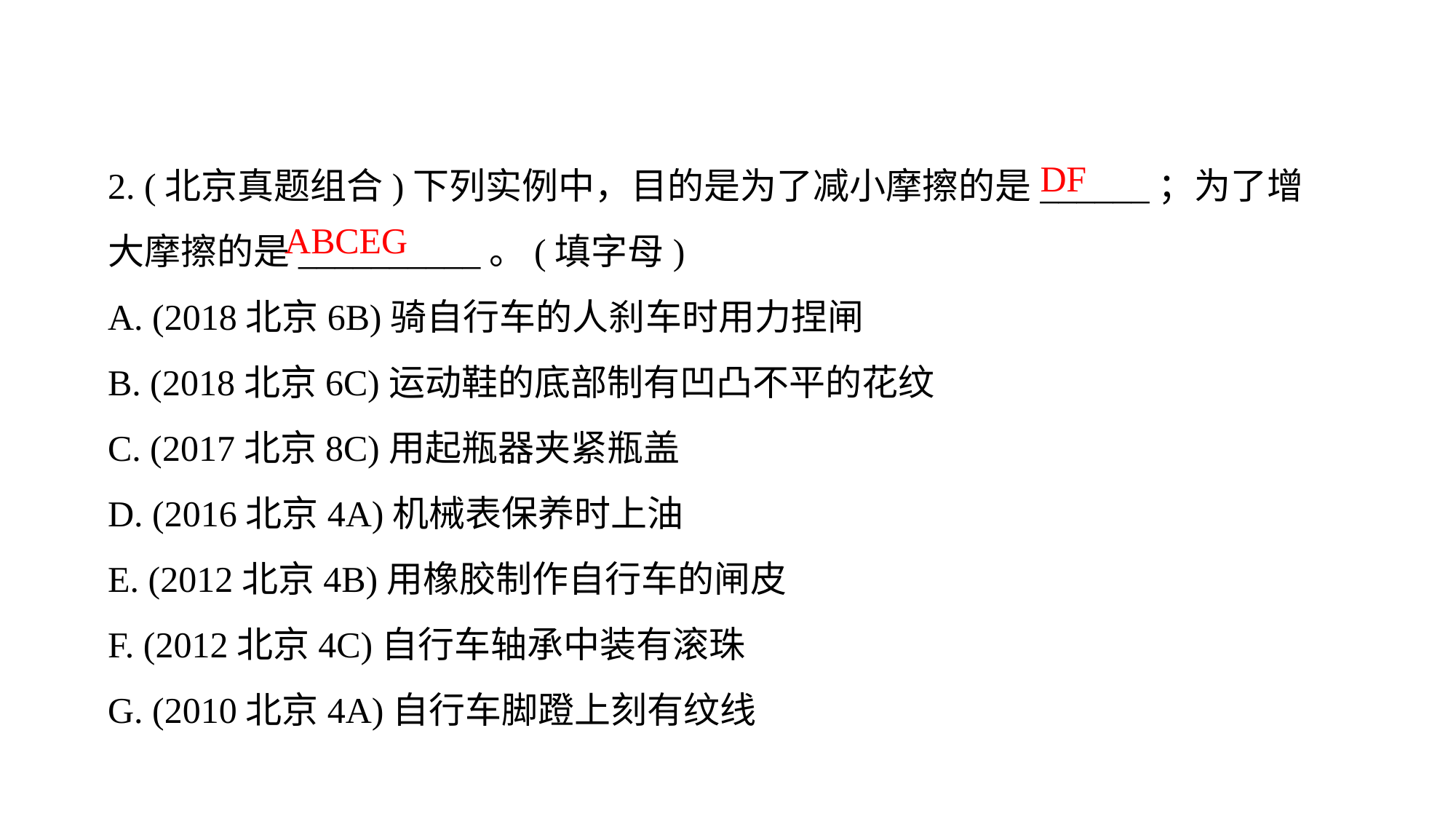

2. (北京真题组合)下列实例中，目的是为了减小摩擦的是______；为了增大摩擦的是__________。(填字母)
A. (2018北京6B)骑自行车的人刹车时用力捏闸
B. (2018北京6C)运动鞋的底部制有凹凸不平的花纹
C. (2017北京8C)用起瓶器夹紧瓶盖
D. (2016北京4A)机械表保养时上油
E. (2012北京4B)用橡胶制作自行车的闸皮
F. (2012北京4C)自行车轴承中装有滚珠
G. (2010北京4A)自行车脚蹬上刻有纹线
DF
ABCEG